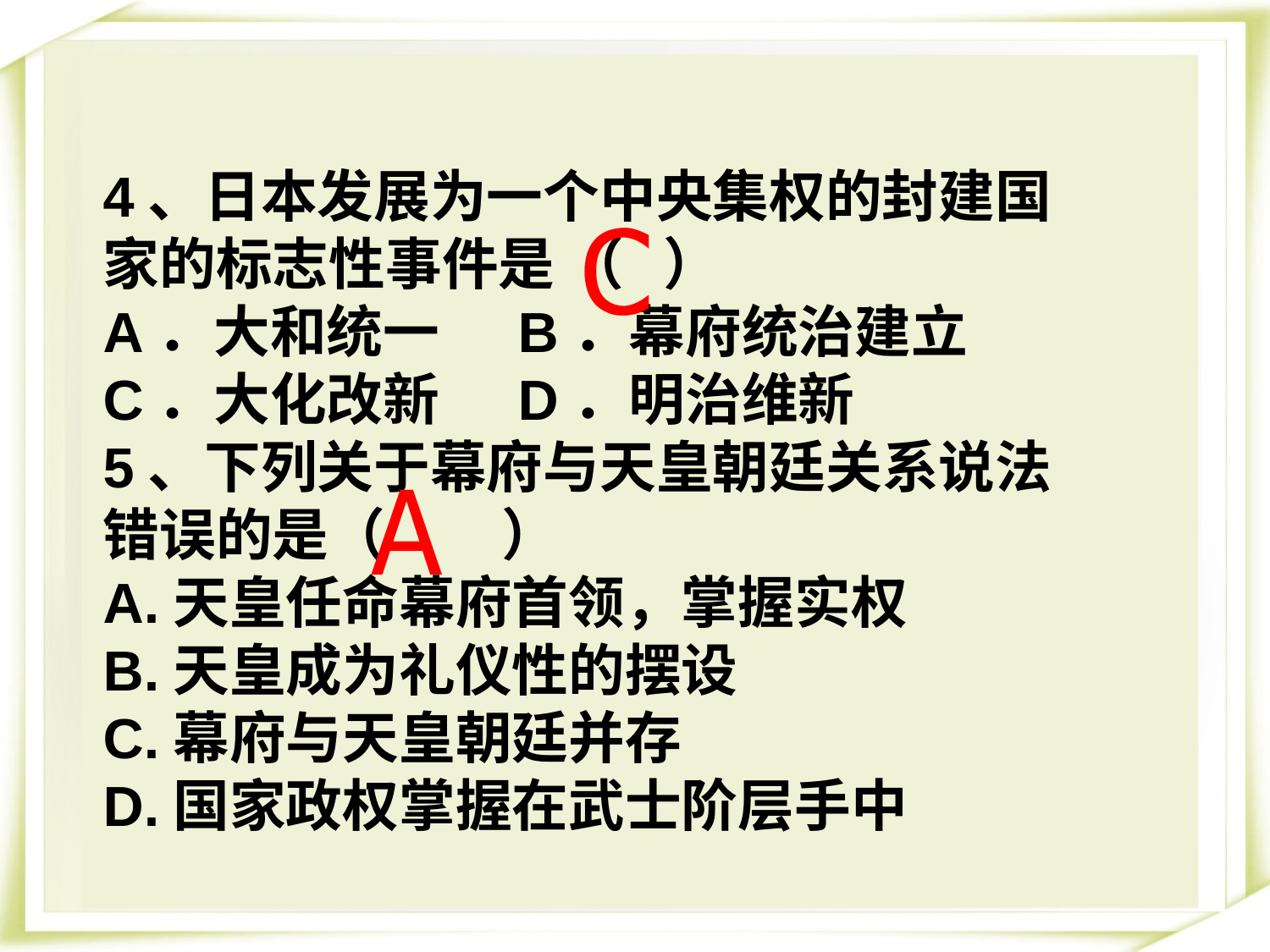

4、日本发展为一个中央集权的封建国家的标志性事件是 （   ）
A．大和统一     B．幕府统治建立
C．大化改新     D．明治维新
5、下列关于幕府与天皇朝廷关系说法错误的是（         ）
A.天皇任命幕府首领，掌握实权
B.天皇成为礼仪性的摆设
C.幕府与天皇朝廷并存
D.国家政权掌握在武士阶层手中
C
A